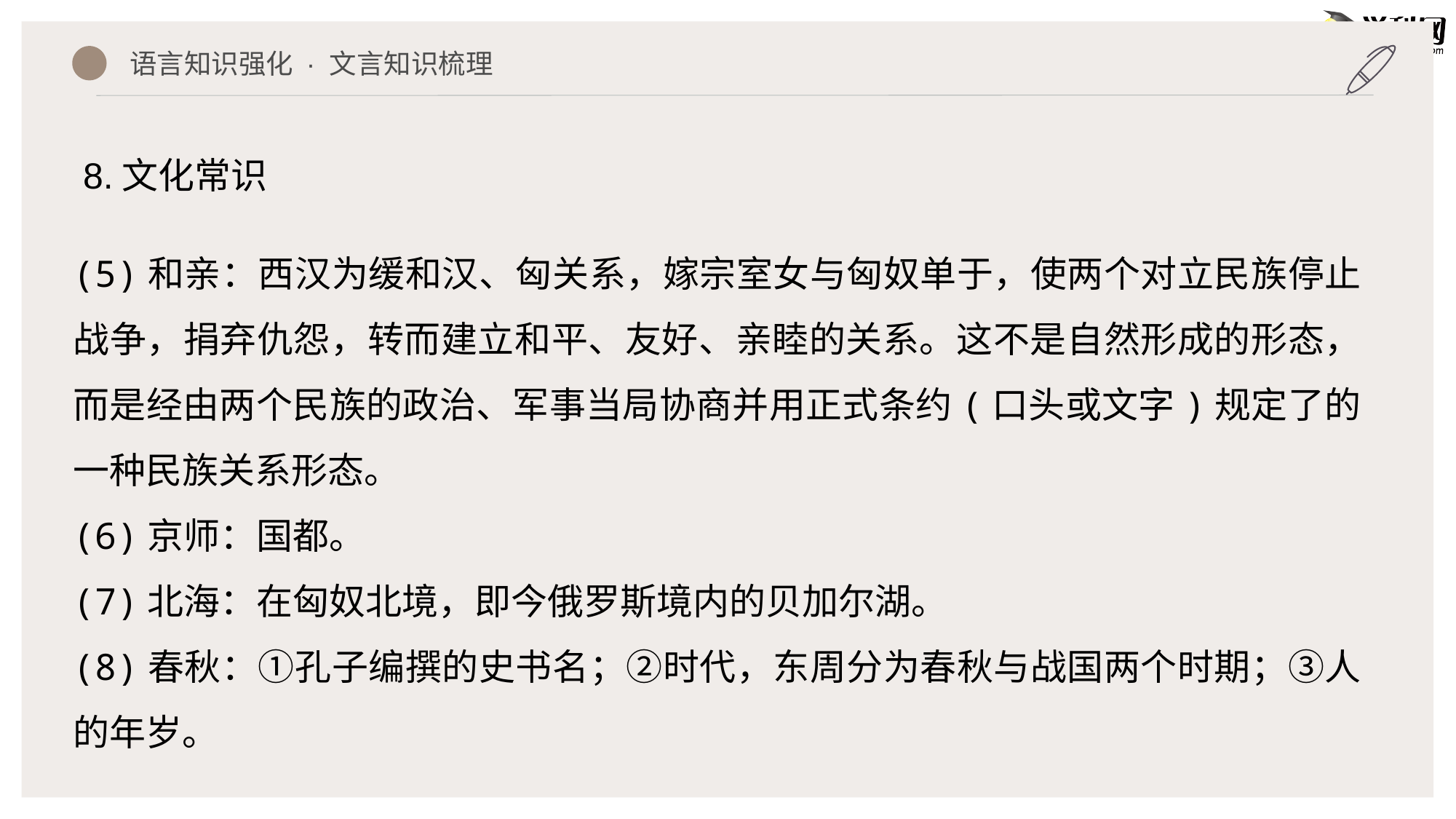

语言知识强化 · 文言知识梳理

8.文化常识
(5)和亲：西汉为缓和汉、匈关系，嫁宗室女与匈奴单于，使两个对立民族停止战争，捐弃仇怨，转而建立和平、友好、亲睦的关系。这不是自然形成的形态，而是经由两个民族的政治、军事当局协商并用正式条约(口头或文字)规定了的一种民族关系形态。
(6)京师：国都。
(7)北海：在匈奴北境，即今俄罗斯境内的贝加尔湖。
(8)春秋：①孔子编撰的史书名；②时代，东周分为春秋与战国两个时期；③人的年岁。